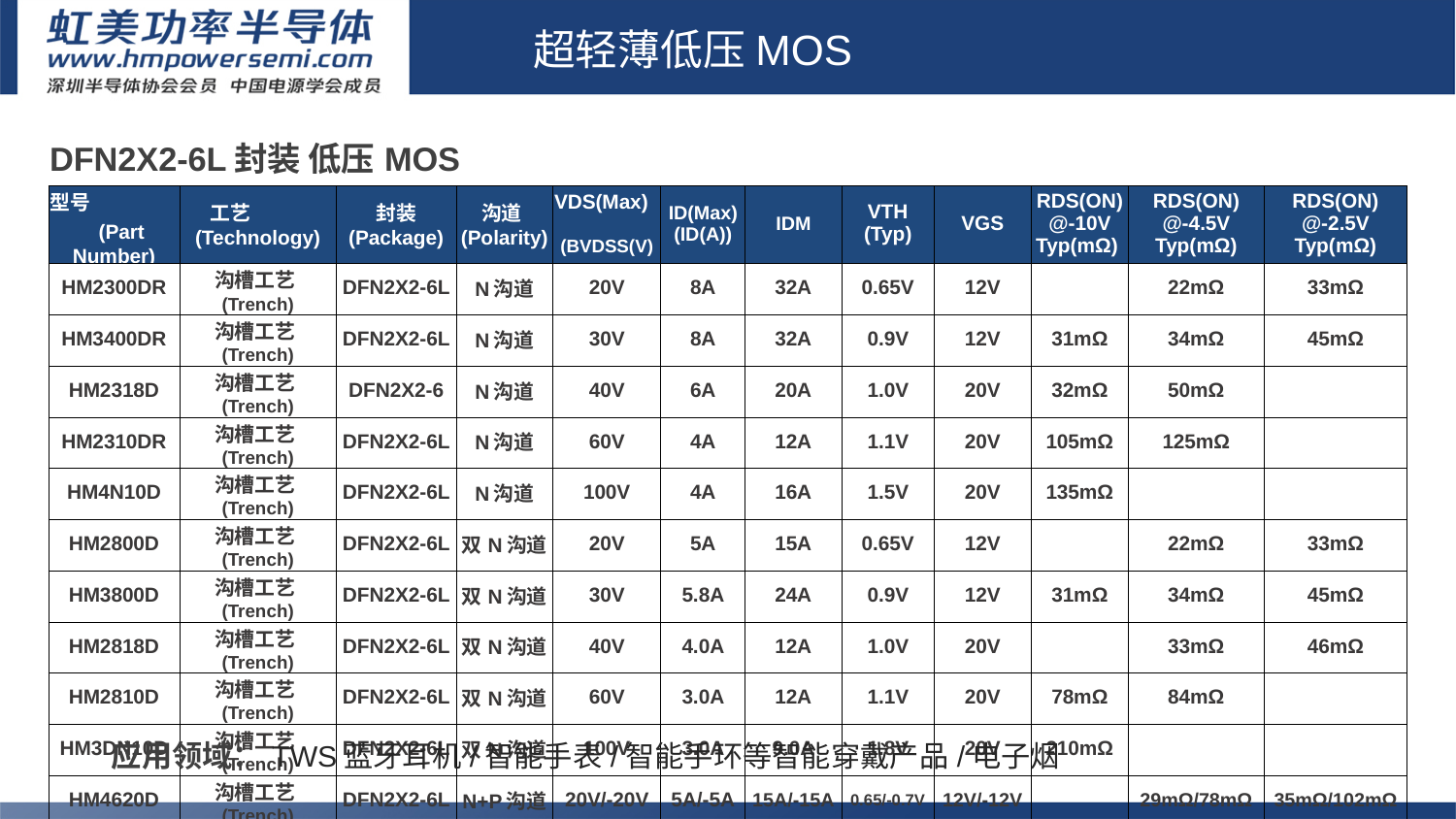

超轻薄低压MOS
| DFN2X2-6L封装 低压MOS |  |  |  |  |  |  |  |  |  |  |  |
| --- | --- | --- | --- | --- | --- | --- | --- | --- | --- | --- | --- |
| 型号 (Part Number) | 工艺 (Technology) | 封装 (Package) | 沟道(Polarity) | VDS(Max) (BVDSS(V) | ID(Max) (ID(A)) | IDM | VTH (Typ) | VGS | RDS(ON) @-10V Typ(mΩ) | RDS(ON) @-4.5V Typ(mΩ) | RDS(ON) @-2.5V Typ(mΩ) |
| HM2300DR | 沟槽工艺(Trench) | DFN2X2-6L | N沟道 | 20V | 8A | 32A | 0.65V | 12V |  | 22mΩ | 33mΩ |
| HM3400DR | 沟槽工艺(Trench) | DFN2X2-6L | N沟道 | 30V | 8A | 32A | 0.9V | 12V | 31mΩ | 34mΩ | 45mΩ |
| HM2318D | 沟槽工艺(Trench) | DFN2X2-6 | N沟道 | 40V | 6A | 20A | 1.0V | 20V | 32mΩ | 50mΩ |  |
| HM2310DR | 沟槽工艺(Trench) | DFN2X2-6L | N沟道 | 60V | 4A | 12A | 1.1V | 20V | 105mΩ | 125mΩ |  |
| HM4N10D | 沟槽工艺(Trench) | DFN2X2-6L | N沟道 | 100V | 4A | 16A | 1.5V | 20V | 135mΩ |  |  |
| HM2800D | 沟槽工艺(Trench) | DFN2X2-6L | 双N沟道 | 20V | 5A | 15A | 0.65V | 12V |  | 22mΩ | 33mΩ |
| HM3800D | 沟槽工艺(Trench) | DFN2X2-6L | 双N沟道 | 30V | 5.8A | 24A | 0.9V | 12V | 31mΩ | 34mΩ | 45mΩ |
| HM2818D | 沟槽工艺(Trench) | DFN2X2-6L | 双N沟道 | 40V | 4.0A | 12A | 1.0V | 20V |  | 33mΩ | 46mΩ |
| HM2810D | 沟槽工艺(Trench) | DFN2X2-6L | 双N沟道 | 60V | 3.0A | 12A | 1.1V | 20V | 78mΩ | 84mΩ |  |
| HM3DN10D | 沟槽工艺(Trench) | DFN2X2-6L | 双N沟道 | 100V | 3.0A | 9.0A | 1.8V | 20V | 210mΩ |  |  |
| HM4620D | 沟槽工艺(Trench) | DFN2X2-6L | N+P沟道 | 20V/-20V | 5A/-5A | 15A/-15A | 0.65/-0.7V | 12V/-12V |  | 29mΩ/78mΩ | 35mΩ/102mΩ |
| HM4630D | 沟槽工艺(Trench) | DFN2X2-6L | N+P沟道 | 30V/-30V | 5A/-5A | 15A/-15A | 0.9/-0.9V | 12V/-12V |  | 30mΩ/60mΩ | 46mΩ/95mΩ |
| HM4640D | 沟槽工艺(Trench) | DFN2X2-6L | N+P沟道 | 40V/-40V | 4A/-5A | 16A/-20A | 3.0/-1.8V | 20V/-20V |  | 33mΩ/72mΩ | 46mΩ/110mΩ |
# 8-2.2
1.Sic二极管/GaN FET/IGBT单管
应用领域：TWS蓝牙耳机/智能手表/智能手环等智能穿戴产品/电子烟